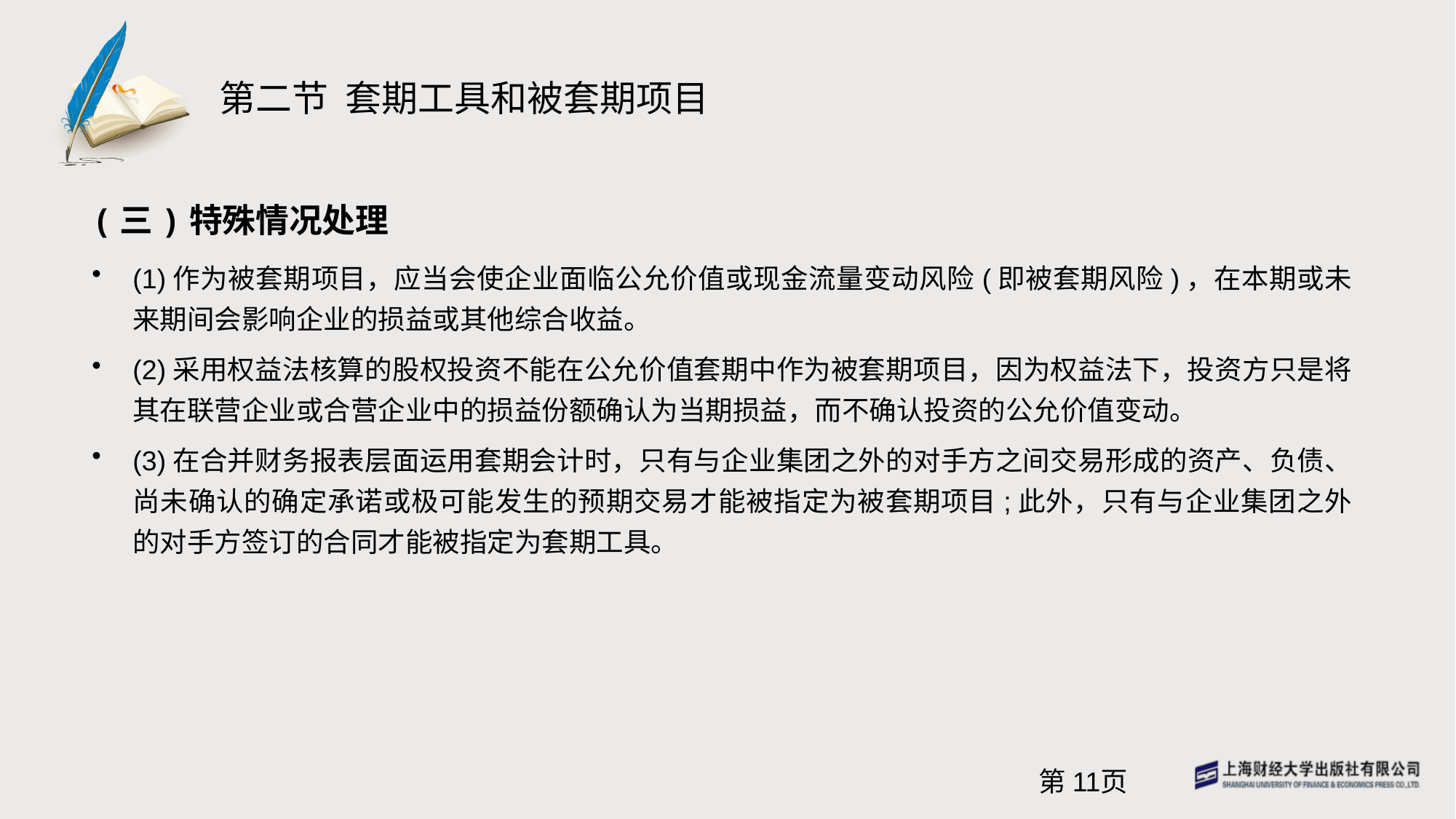

# 第二节  套期工具和被套期项目
(三)特殊情况处理
(1)作为被套期项目，应当会使企业面临公允价值或现金流量变动风险(即被套期风险)，在本期或未来期间会影响企业的损益或其他综合收益。
(2)采用权益法核算的股权投资不能在公允价值套期中作为被套期项目，因为权益法下，投资方只是将其在联营企业或合营企业中的损益份额确认为当期损益，而不确认投资的公允价值变动。
(3)在合并财务报表层面运用套期会计时，只有与企业集团之外的对手方之间交易形成的资产、负债、尚未确认的确定承诺或极可能发生的预期交易才能被指定为被套期项目;此外，只有与企业集团之外的对手方签订的合同才能被指定为套期工具。

11